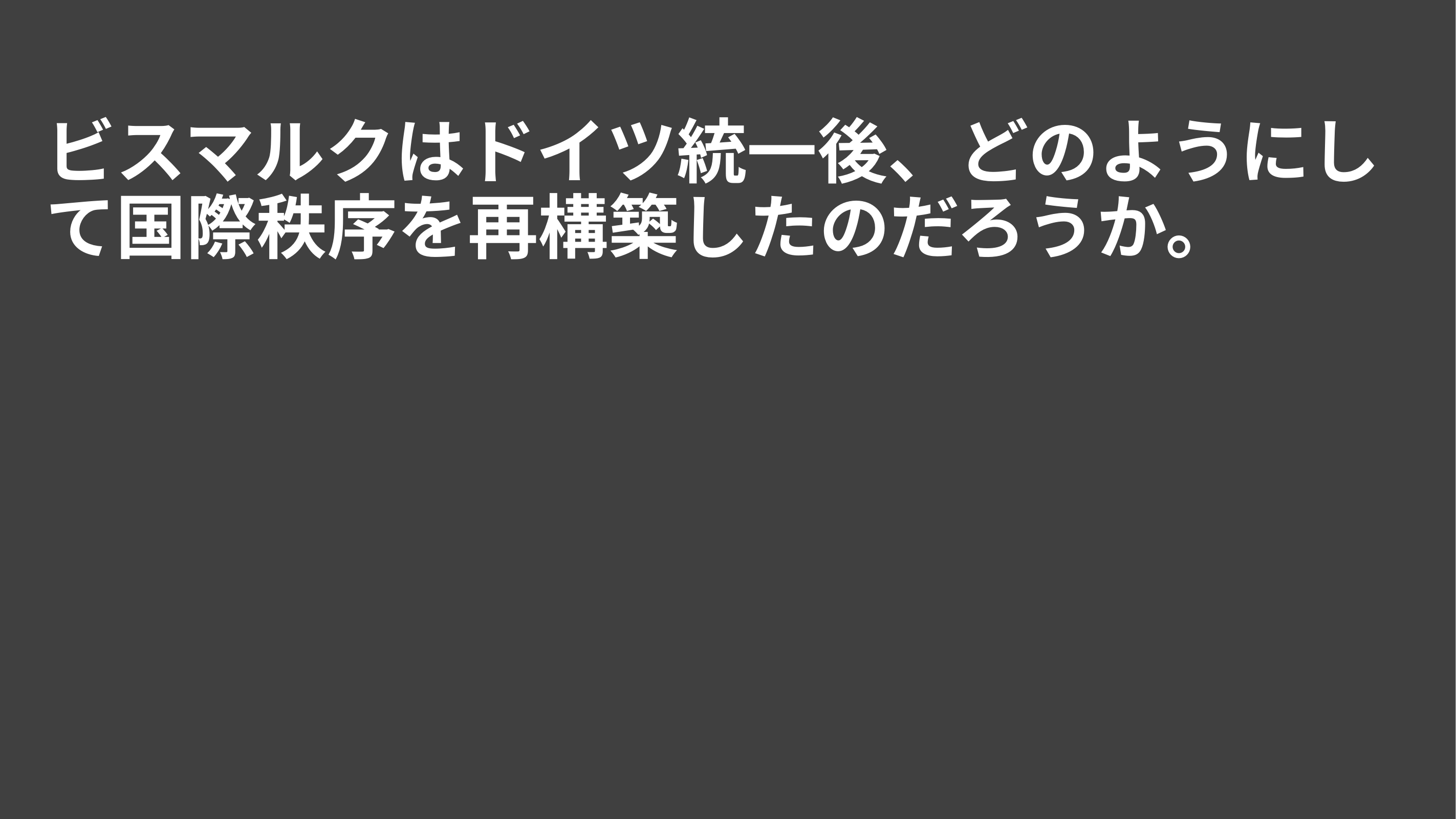

ビスマルクはドイツ統一後、どのようにして国際秩序を再構築したのだろうか。